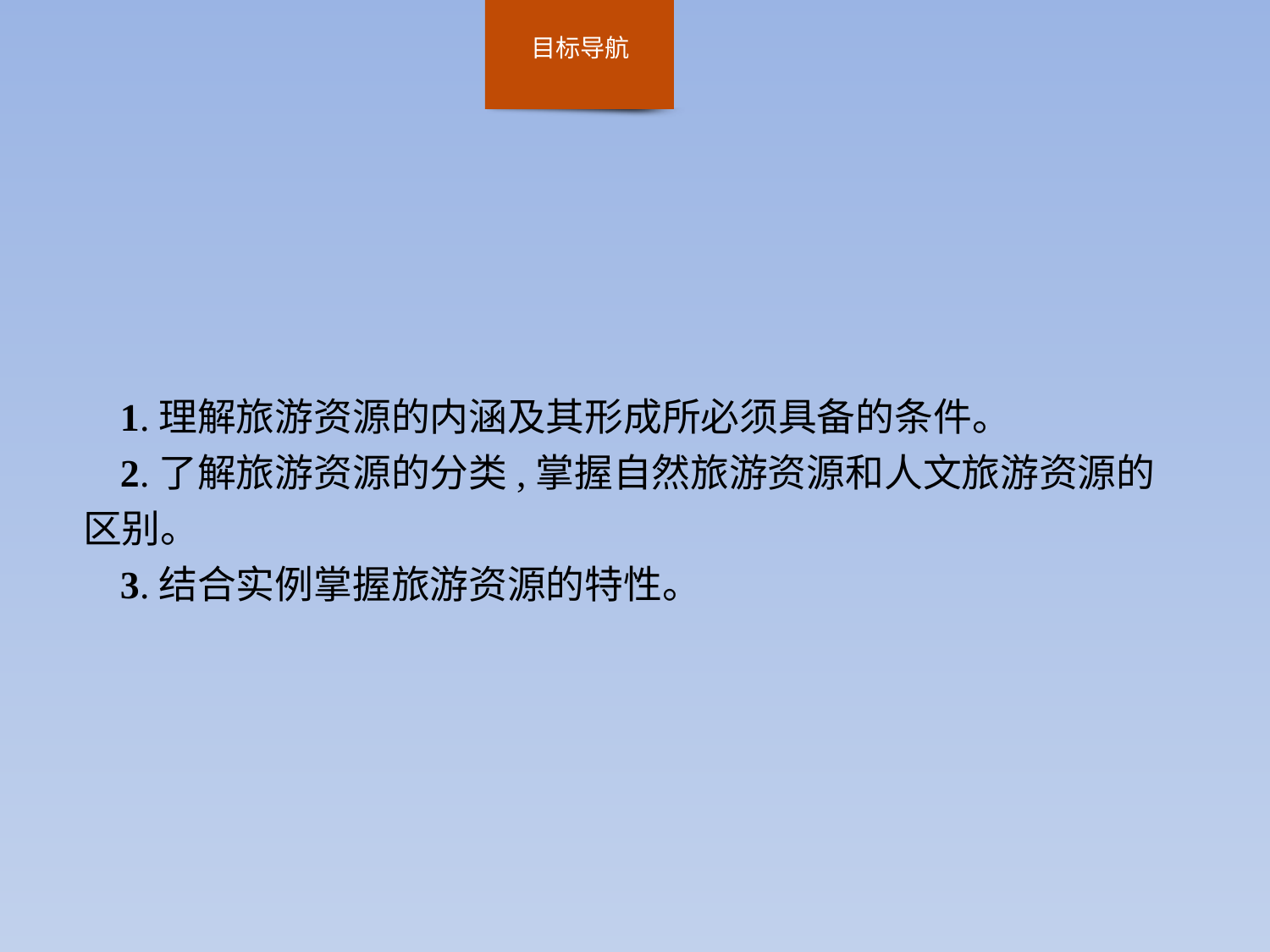

1.理解旅游资源的内涵及其形成所必须具备的条件。
2.了解旅游资源的分类,掌握自然旅游资源和人文旅游资源的区别。
3.结合实例掌握旅游资源的特性。